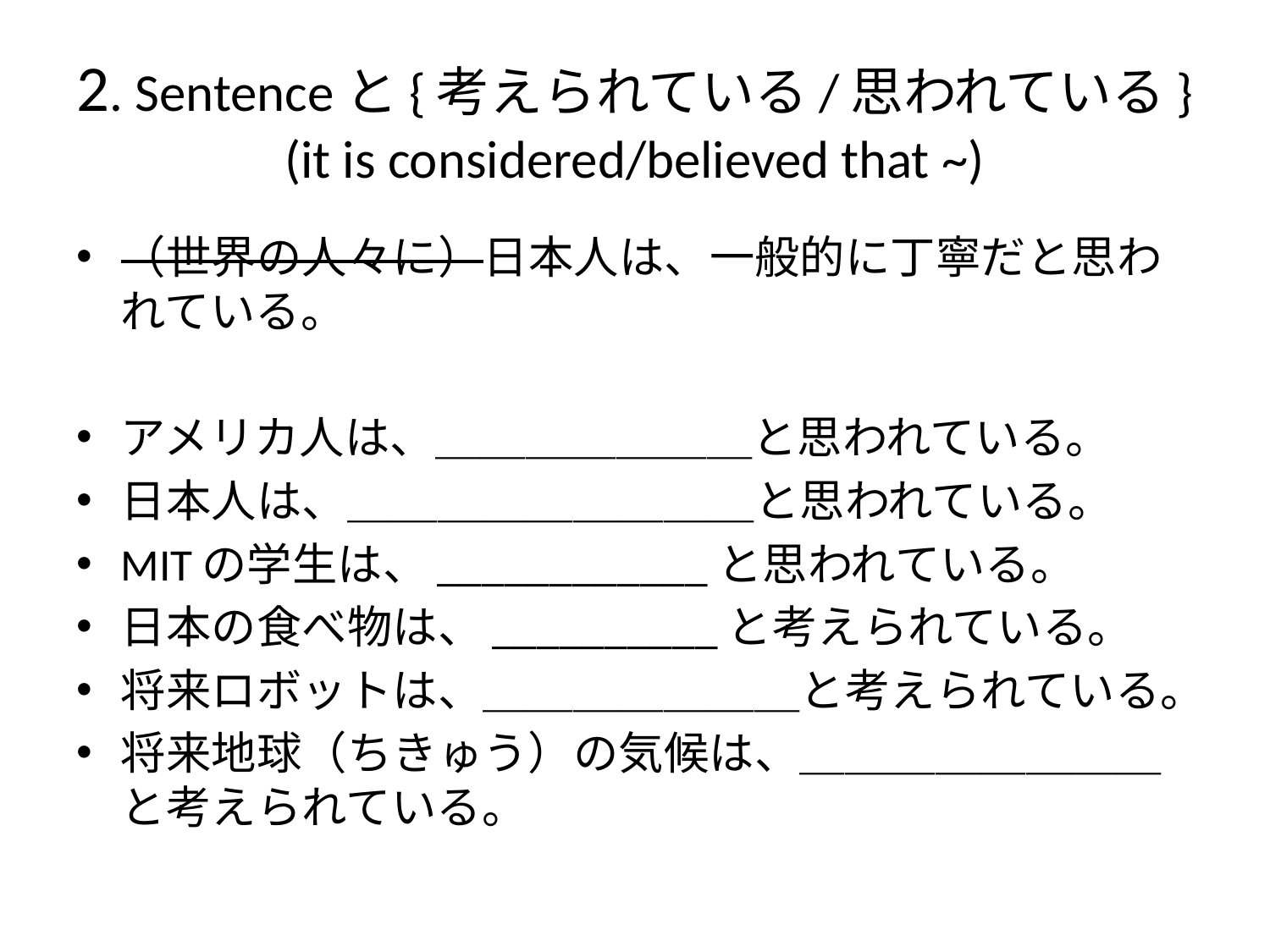

# 2. Sentenceと{考えられている/思われている} (it is considered/believed that ~)
（世界の人々に）日本人は、一般的に丁寧だと思われている。

アメリカ人は、＿＿＿＿＿＿＿と思われている。
日本人は、＿＿＿＿＿＿＿＿＿と思われている。
MITの学生は、____________と思われている。
日本の食べ物は、__________と考えられている。
将来ロボットは、＿＿＿＿＿＿＿と考えられている。
将来地球（ちきゅう）の気候は、＿＿＿＿＿＿＿＿と考えられている。